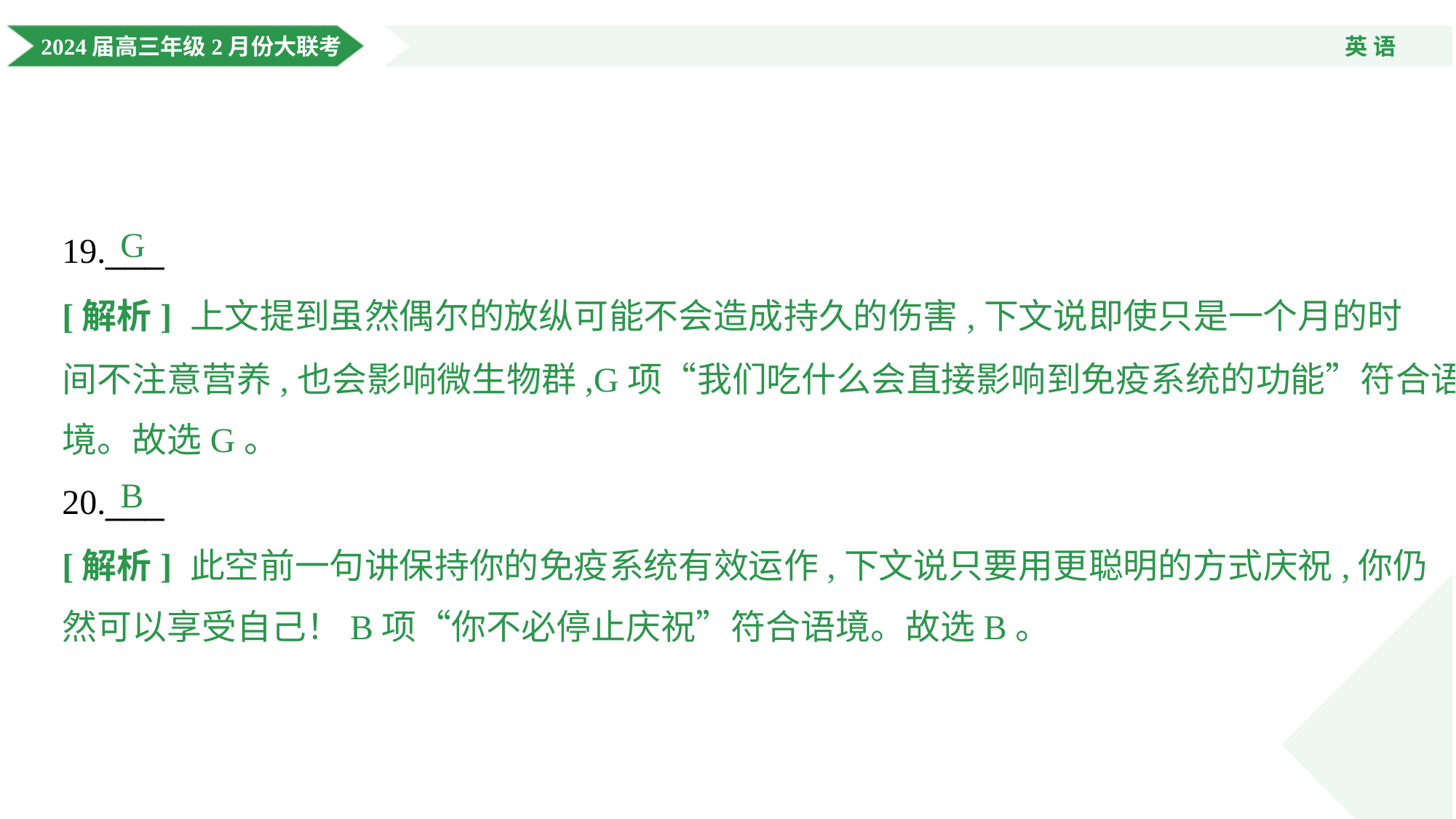

G
19.___
[解析] 上文提到虽然偶尔的放纵可能不会造成持久的伤害,下文说即使只是一个月的时
间不注意营养,也会影响微生物群,G项“我们吃什么会直接影响到免疫系统的功能”符合语
境。故选G。
B
20.___
[解析] 此空前一句讲保持你的免疫系统有效运作,下文说只要用更聪明的方式庆祝,你仍
然可以享受自己！B项“你不必停止庆祝”符合语境。故选B。